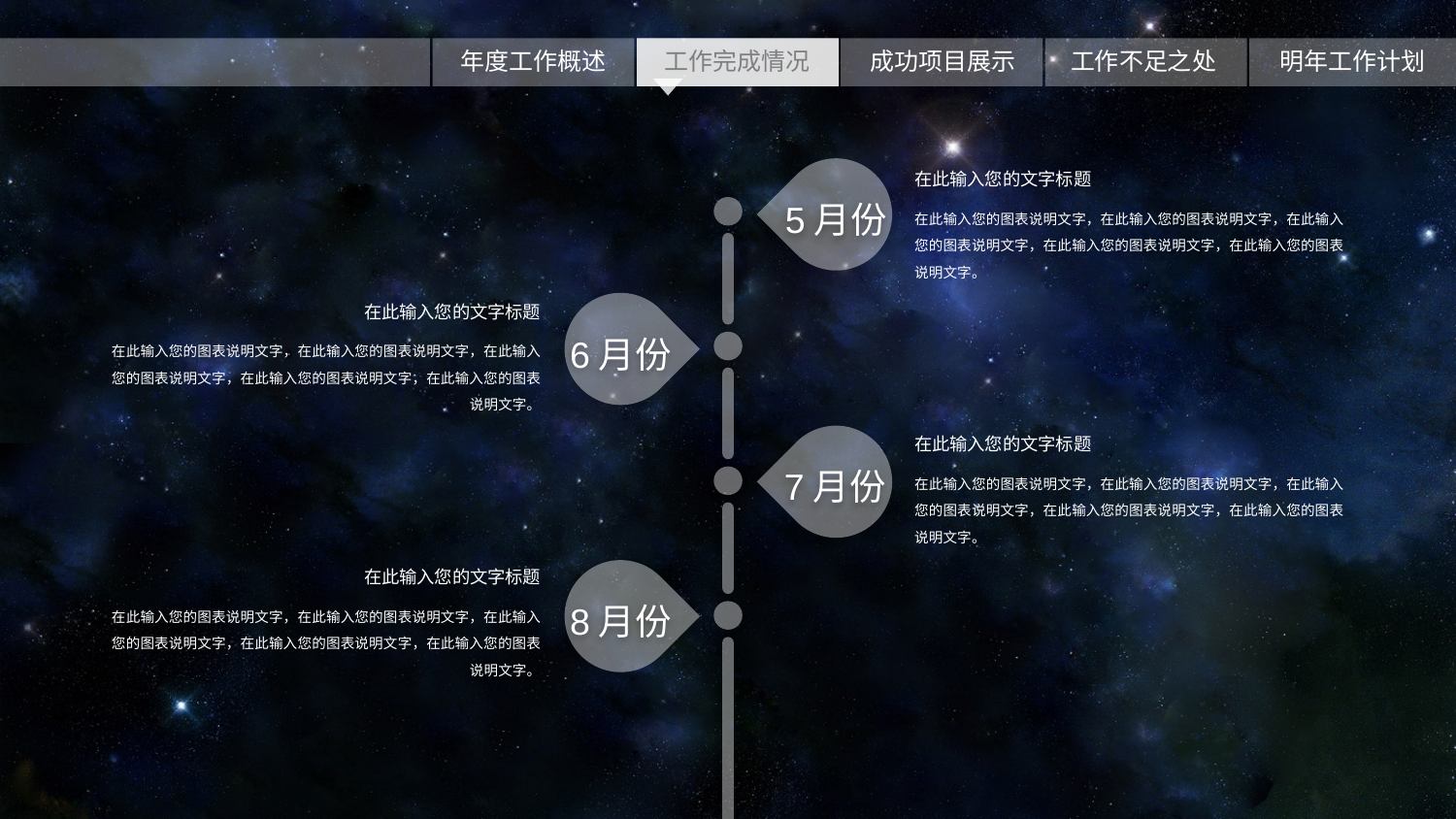

在此输入您的文字标题
在此输入您的图表说明文字，在此输入您的图表说明文字，在此输入您的图表说明文字，在此输入您的图表说明文字，在此输入您的图表说明文字。

5月份

在此输入您的文字标题
在此输入您的图表说明文字，在此输入您的图表说明文字，在此输入您的图表说明文字，在此输入您的图表说明文字，在此输入您的图表说明文字。

6月份

在此输入您的文字标题
在此输入您的图表说明文字，在此输入您的图表说明文字，在此输入您的图表说明文字，在此输入您的图表说明文字，在此输入您的图表说明文字。

7月份

在此输入您的文字标题
在此输入您的图表说明文字，在此输入您的图表说明文字，在此输入您的图表说明文字，在此输入您的图表说明文字，在此输入您的图表说明文字。

8月份